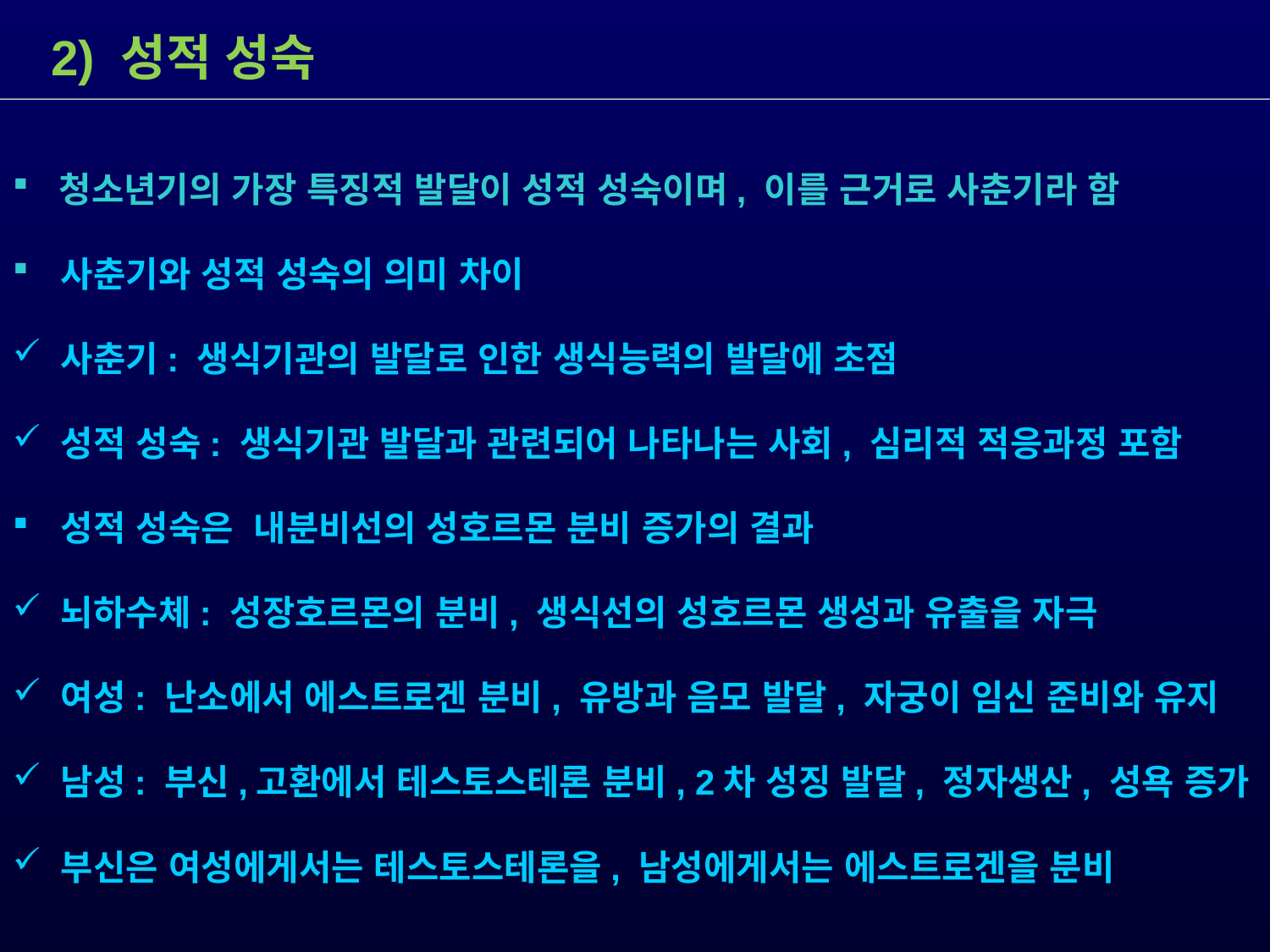

2) 성적 성숙

 청소년기의 가장 특징적 발달이 성적 성숙이며, 이를 근거로 사춘기라 함
 사춘기와 성적 성숙의 의미 차이
 사춘기: 생식기관의 발달로 인한 생식능력의 발달에 초점
 성적 성숙: 생식기관 발달과 관련되어 나타나는 사회, 심리적 적응과정 포함
 성적 성숙은  내분비선의 성호르몬 분비 증가의 결과
 뇌하수체: 성장호르몬의 분비, 생식선의 성호르몬 생성과 유출을 자극
 여성: 난소에서 에스트로겐 분비, 유방과 음모 발달, 자궁이 임신 준비와 유지
 남성: 부신,고환에서 테스토스테론 분비, 2차 성징 발달, 정자생산, 성욕 증가
 부신은 여성에게서는 테스토스테론을, 남성에게서는 에스트로겐을 분비